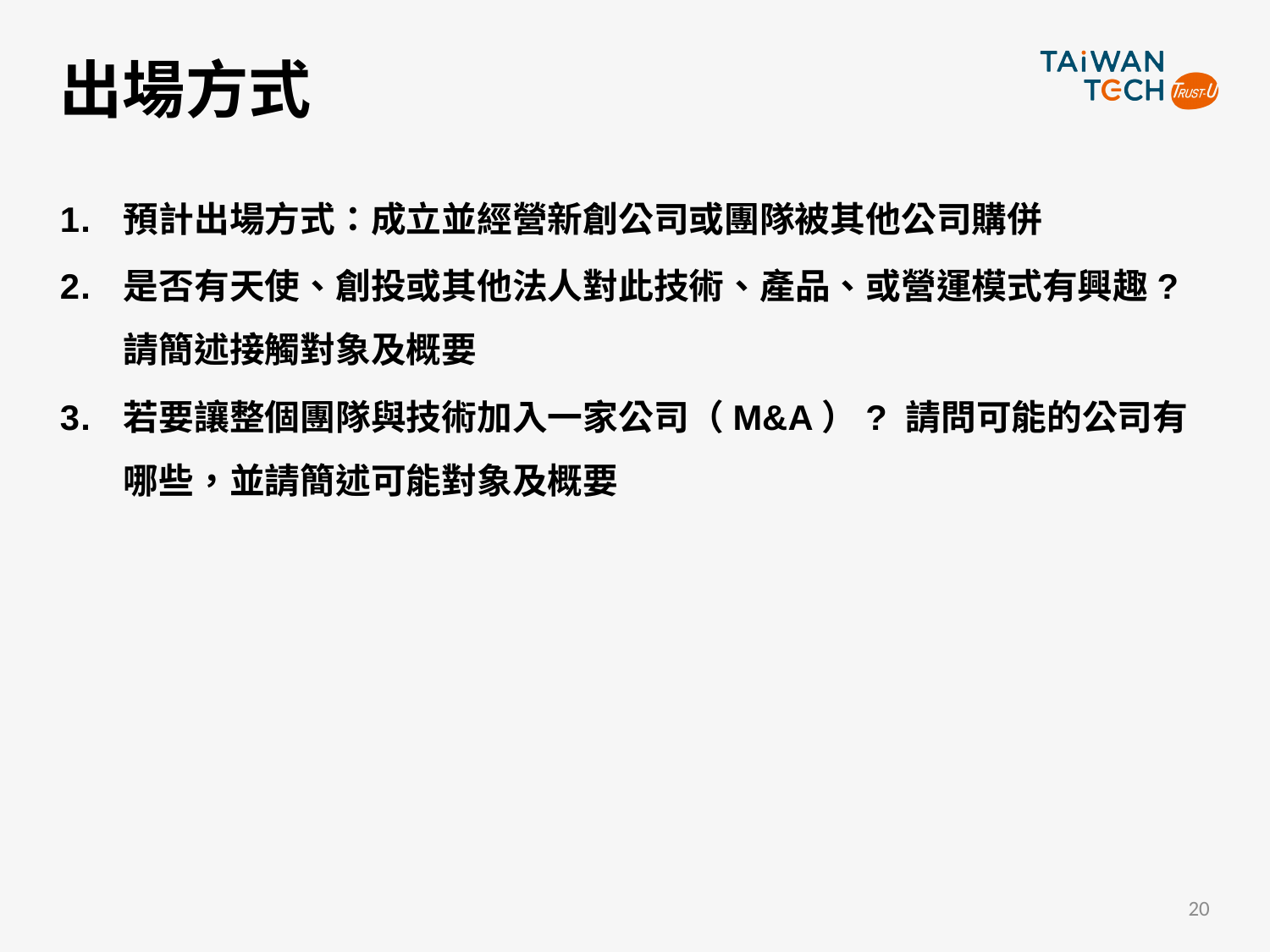

# 出場方式
預計出場方式：成立並經營新創公司或團隊被其他公司購併
是否有天使、創投或其他法人對此技術、產品、或營運模式有興趣? 請簡述接觸對象及概要
若要讓整個團隊與技術加入一家公司（M&A）? 請問可能的公司有哪些，並請簡述可能對象及概要

20